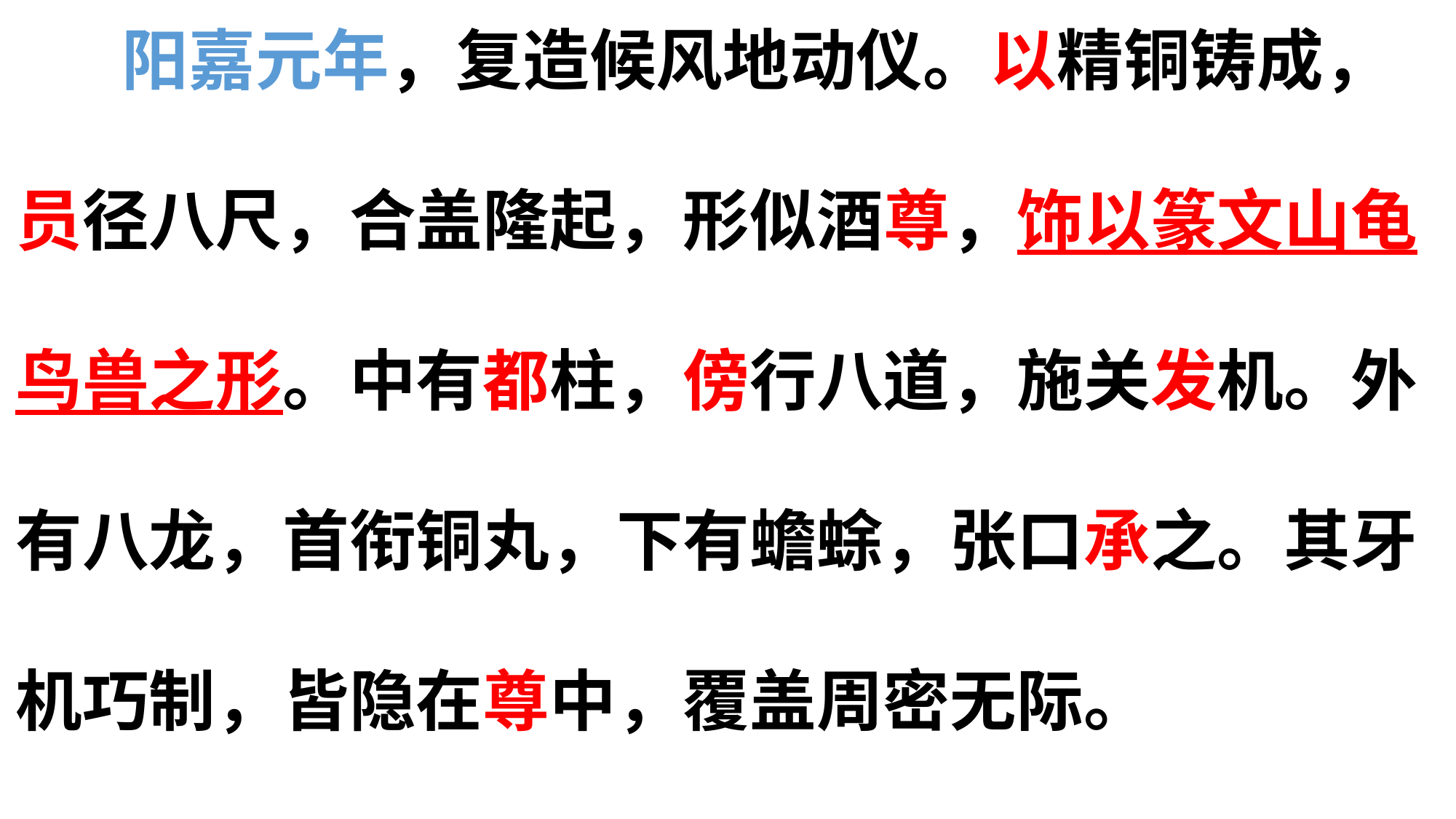

阳嘉元年，复造候风地动仪。以精铜铸成，

员径八尺，合盖隆起，形似酒尊，饰以篆文山龟

鸟兽之形。中有都柱，傍行八道，施关发机。外

有八龙，首衔铜丸，下有蟾蜍，张口承之。其牙

机巧制，皆隐在尊中，覆盖周密无际。